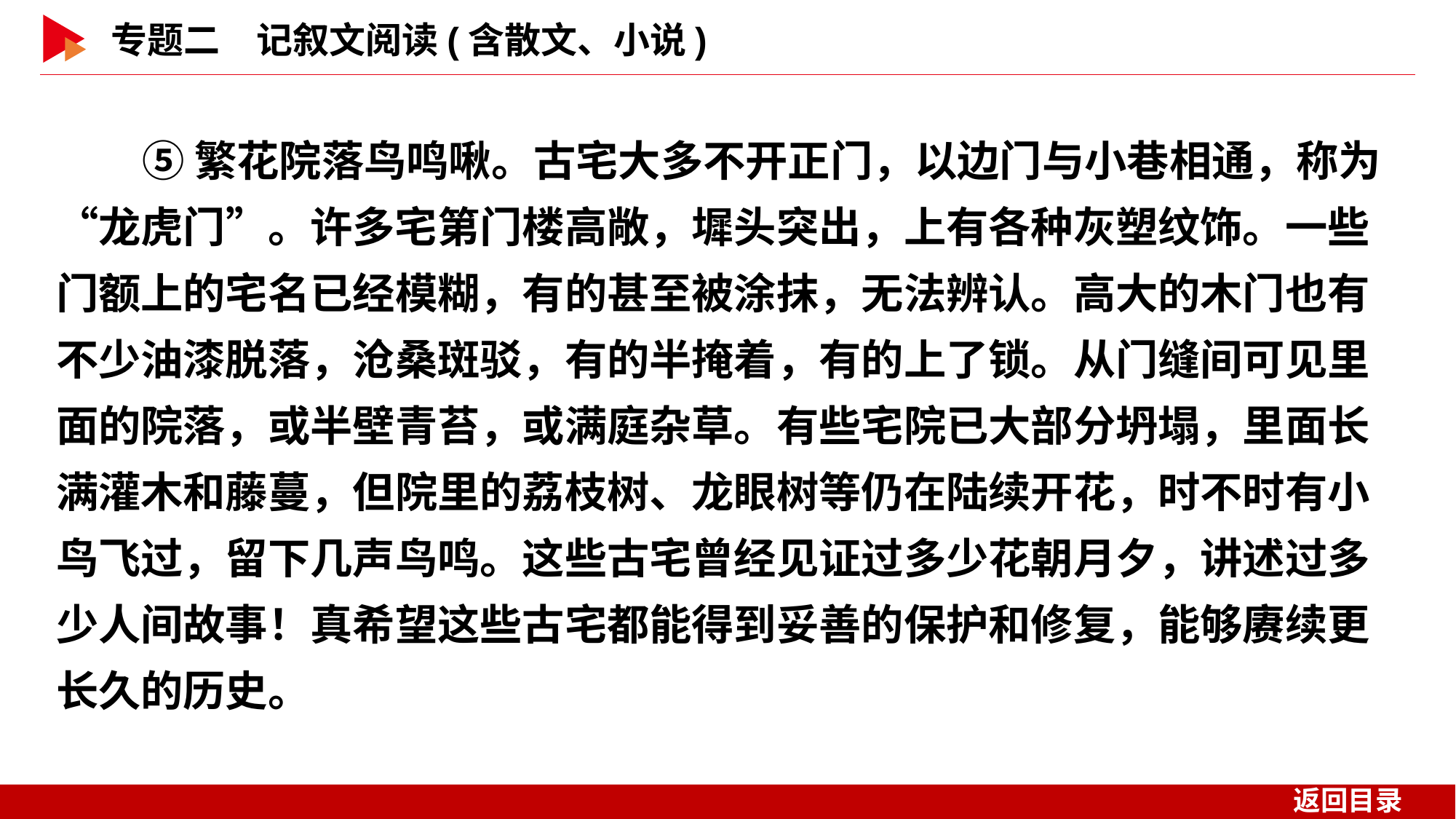

⑤繁花院落鸟鸣啾。古宅大多不开正门，以边门与小巷相通，称为“龙虎门”。许多宅第门楼高敞，墀头突出，上有各种灰塑纹饰。一些门额上的宅名已经模糊，有的甚至被涂抹，无法辨认。高大的木门也有不少油漆脱落，沧桑斑驳，有的半掩着，有的上了锁。从门缝间可见里面的院落，或半壁青苔，或满庭杂草。有些宅院已大部分坍塌，里面长满灌木和藤蔓，但院里的荔枝树、龙眼树等仍在陆续开花，时不时有小鸟飞过，留下几声鸟鸣。这些古宅曾经见证过多少花朝月夕，讲述过多少人间故事！真希望这些古宅都能得到妥善的保护和修复，能够赓续更长久的历史。